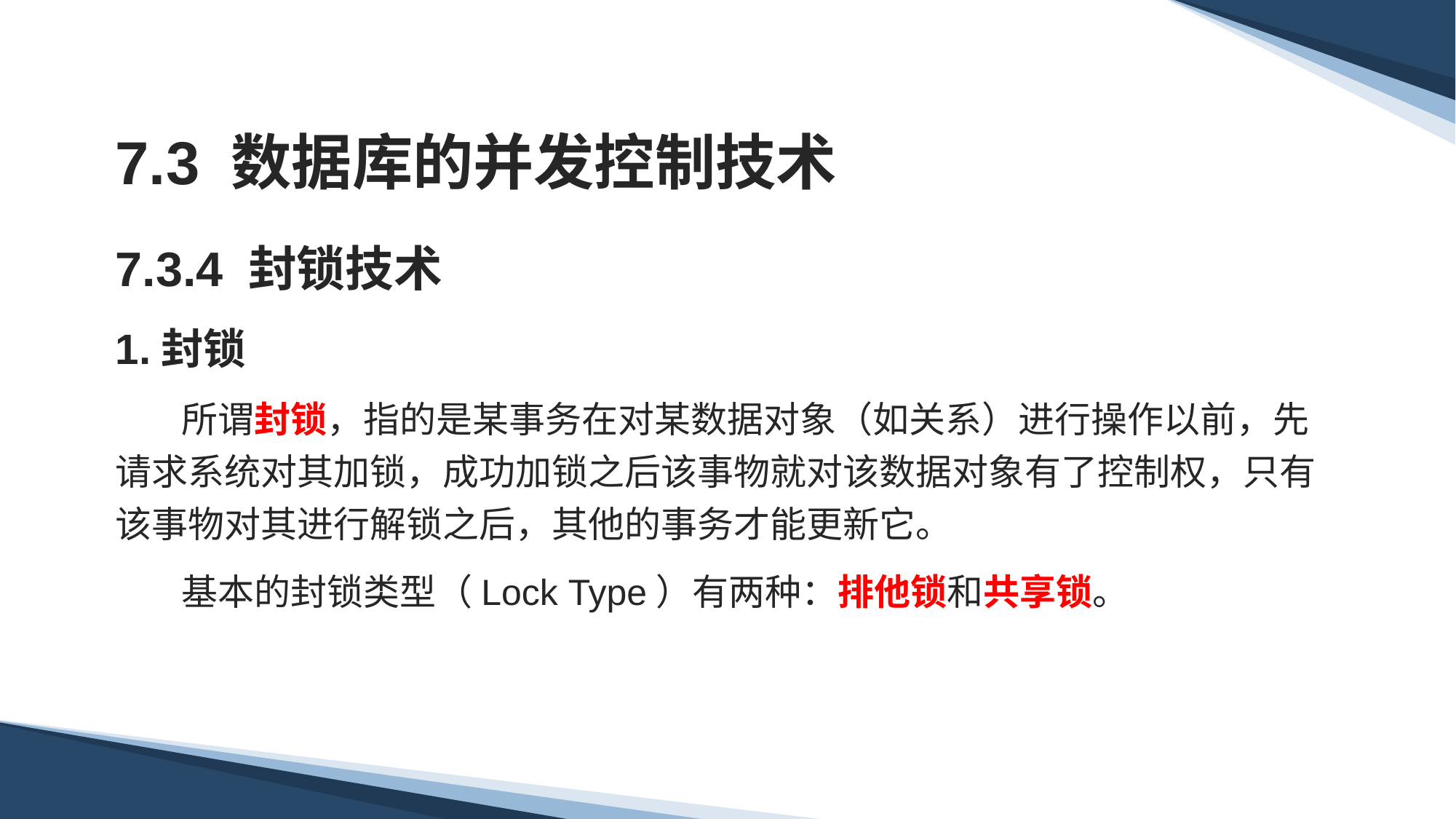

# 7.3 数据库的并发控制技术
7.3.4 封锁技术
1.封锁
       所谓封锁，指的是某事务在对某数据对象（如关系）进行操作以前，先请求系统对其加锁，成功加锁之后该事物就对该数据对象有了控制权，只有该事物对其进行解锁之后，其他的事务才能更新它。
       基本的封锁类型（Lock Type）有两种：排他锁和共享锁。